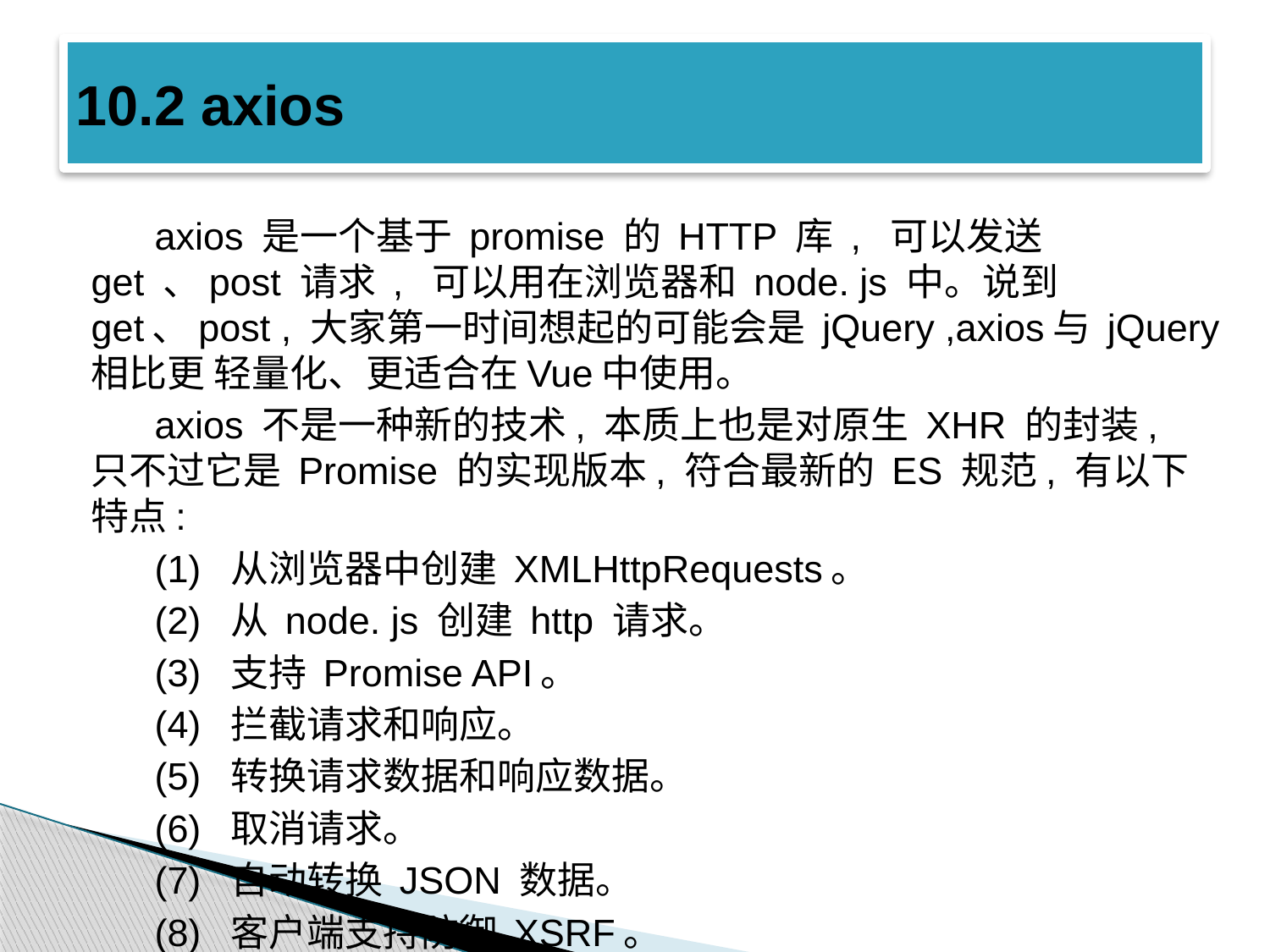

# 10.2 axios
axios 是一个基于 promise 的 HTTP 库 ,  可以发送 get 、post 请求 ,  可以用在浏览器和 node. js 中。说到 get、post , 大家第一时间想起的可能会是 jQuery ,axios与 jQuery 相比更 轻量化、更适合在Vue中使用。
axios 不是一种新的技术, 本质上也是对原生 XHR 的封装,  只不过它是 Promise 的实现版本, 符合最新的 ES 规范, 有以下特点:
(1)  从浏览器中创建 XMLHttpRequests。
(2)  从 node. js 创建 http 请求。
(3)  支持 Promise API。
(4)  拦截请求和响应。
(5)  转换请求数据和响应数据。
(6)  取消请求。
(7)  自动转换 JSON 数据。
(8)  客户端支持防御 XSRF。